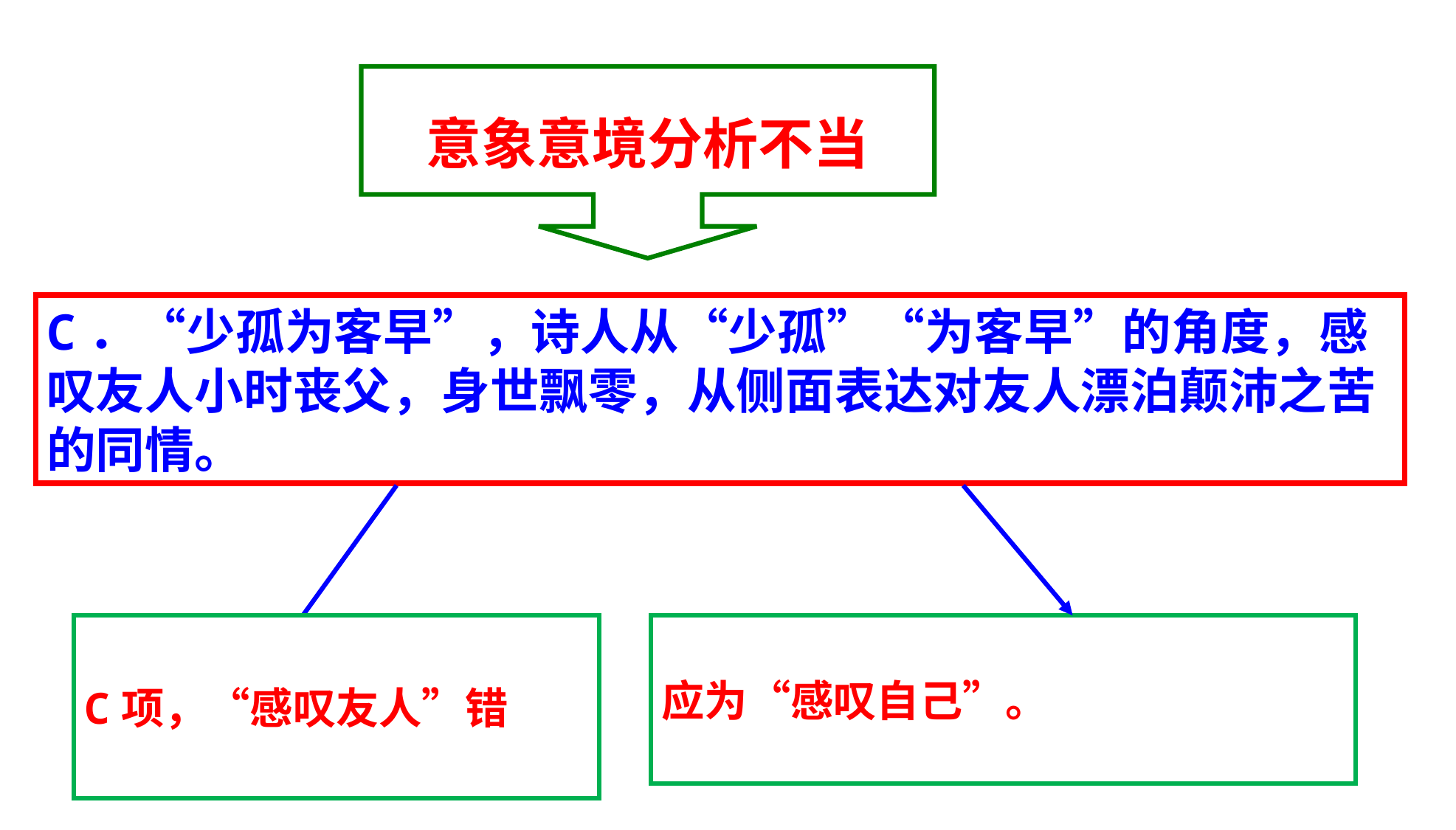

意象意境分析不当
C．“少孤为客早”，诗人从“少孤”“为客早”的角度，感叹友人小时丧父，身世飘零，从侧面表达对友人漂泊颠沛之苦的同情。

C项，“感叹友人”错
应为“感叹自己”。